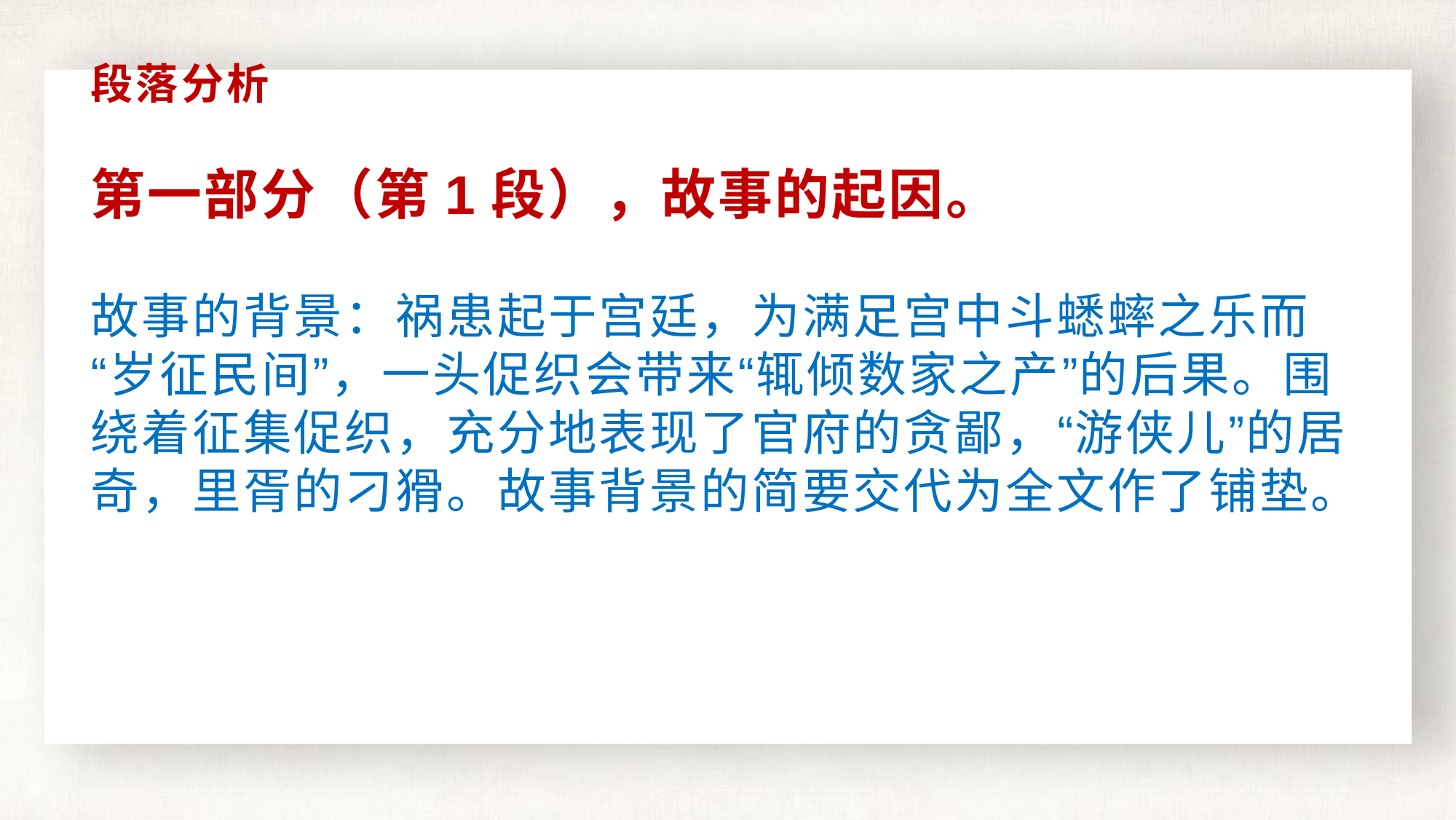

# 段落分析
第一部分（第1段），故事的起因。

故事的背景：祸患起于宫廷，为满足宫中斗蟋蟀之乐而“岁征民间”，一头促织会带来“辄倾数家之产”的后果。围绕着征集促织，充分地表现了官府的贪鄙，“游侠儿”的居奇，里胥的刁猾。故事背景的简要交代为全文作了铺垫。